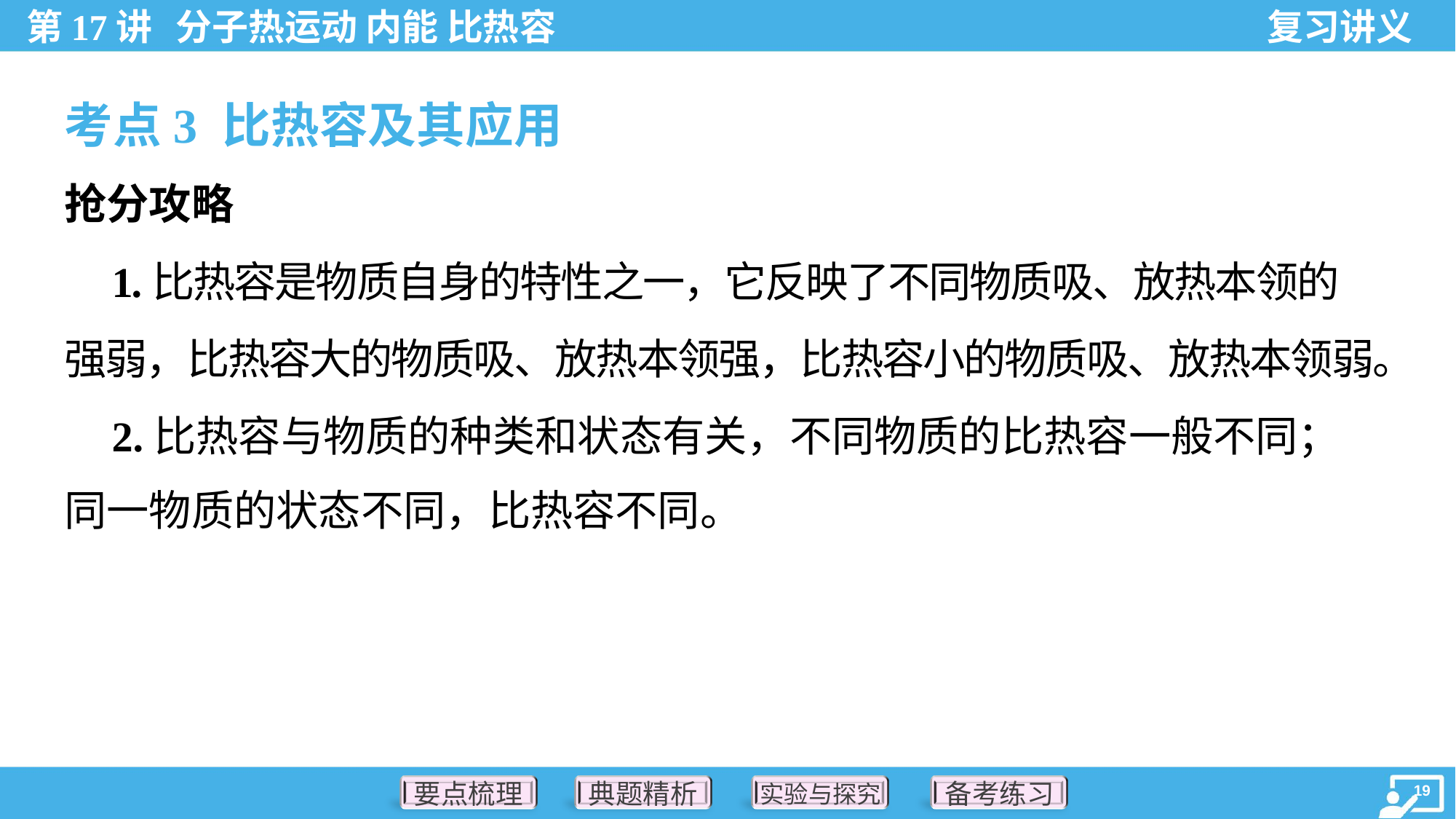

考点3 比热容及其应用
抢分攻略
    1.比热容是物质自身的特性之一，它反映了不同物质吸、放热本领的
强弱，比热容大的物质吸、放热本领强，比热容小的物质吸、放热本领弱。
    2.比热容与物质的种类和状态有关，不同物质的比热容一般不同；
同一物质的状态不同，比热容不同。